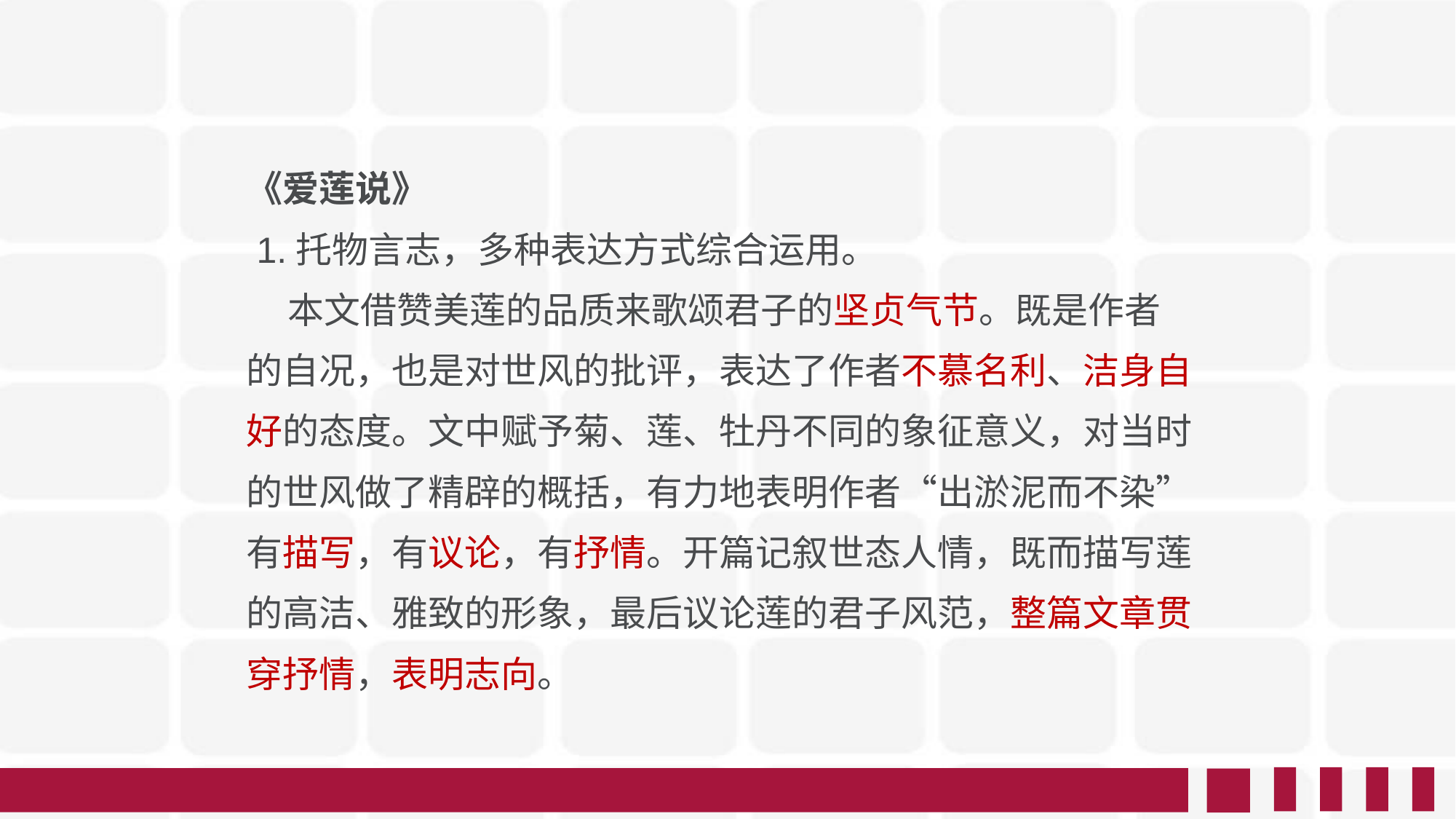

《爱莲说》
 1.托物言志，多种表达方式综合运用。
    本文借赞美莲的品质来歌颂君子的坚贞气节。既是作者
的自况，也是对世风的批评，表达了作者不慕名利、洁身自
好的态度。文中赋予菊、莲、牡丹不同的象征意义，对当时的世风做了精辟的概括，有力地表明作者“出淤泥而不染”
有描写，有议论，有抒情。开篇记叙世态人情，既而描写莲
的高洁、雅致的形象，最后议论莲的君子风范，整篇文章贯
穿抒情，表明志向。